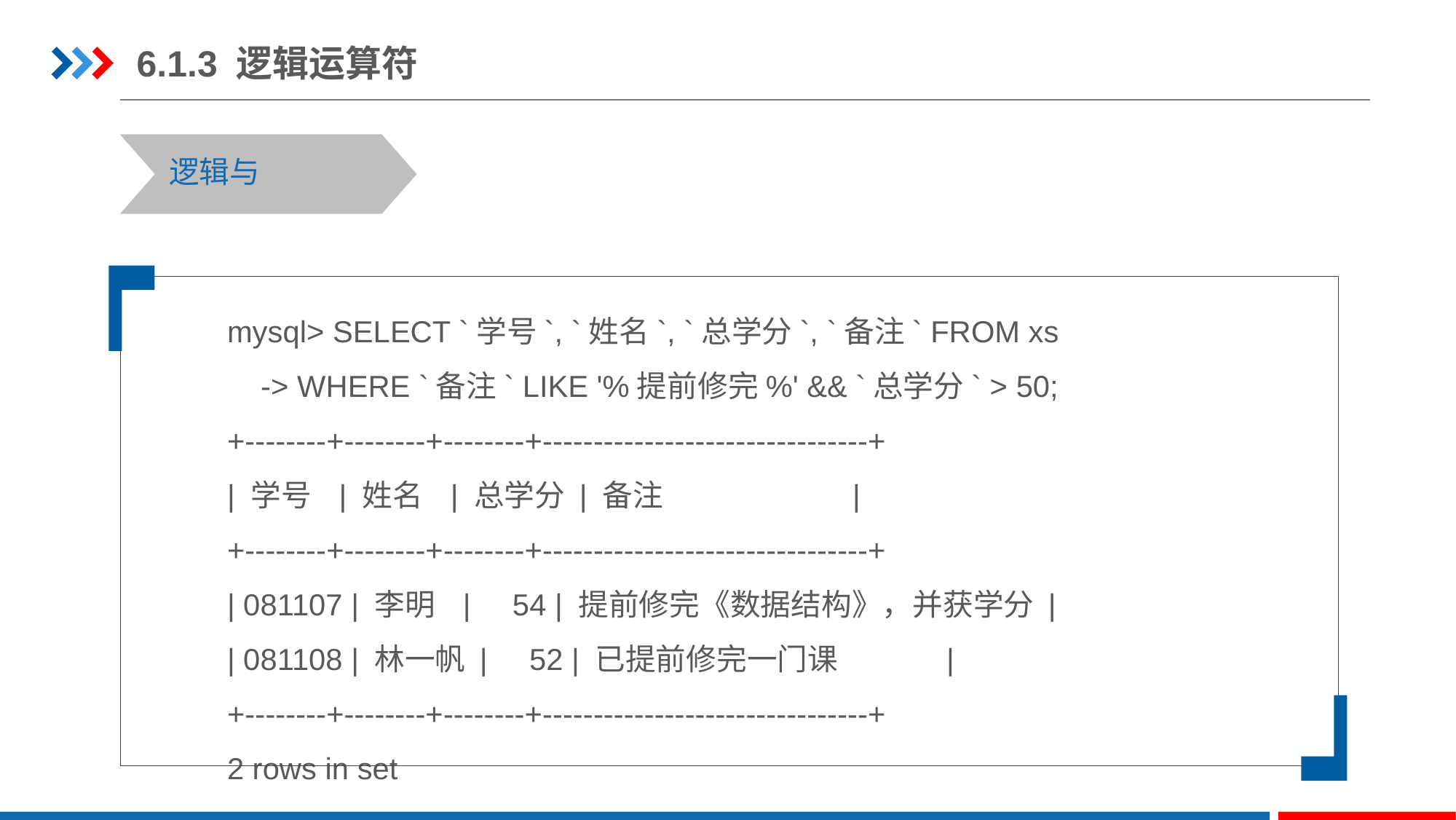

6.1.3 逻辑运算符

逻辑与

mysql> SELECT `学号`, `姓名`, `总学分`, `备注` FROM xs
    -> WHERE `备注` LIKE '%提前修完%' && `总学分` > 50;
+--------+--------+--------+--------------------------------+
| 学号   | 姓名   | 总学分 | 备注                           |
+--------+--------+--------+--------------------------------+
| 081107 | 李明   |     54 | 提前修完《数据结构》，并获学分 |
| 081108 | 林一帆 |     52 | 已提前修完一门课               |
+--------+--------+--------+--------------------------------+
2 rows in set